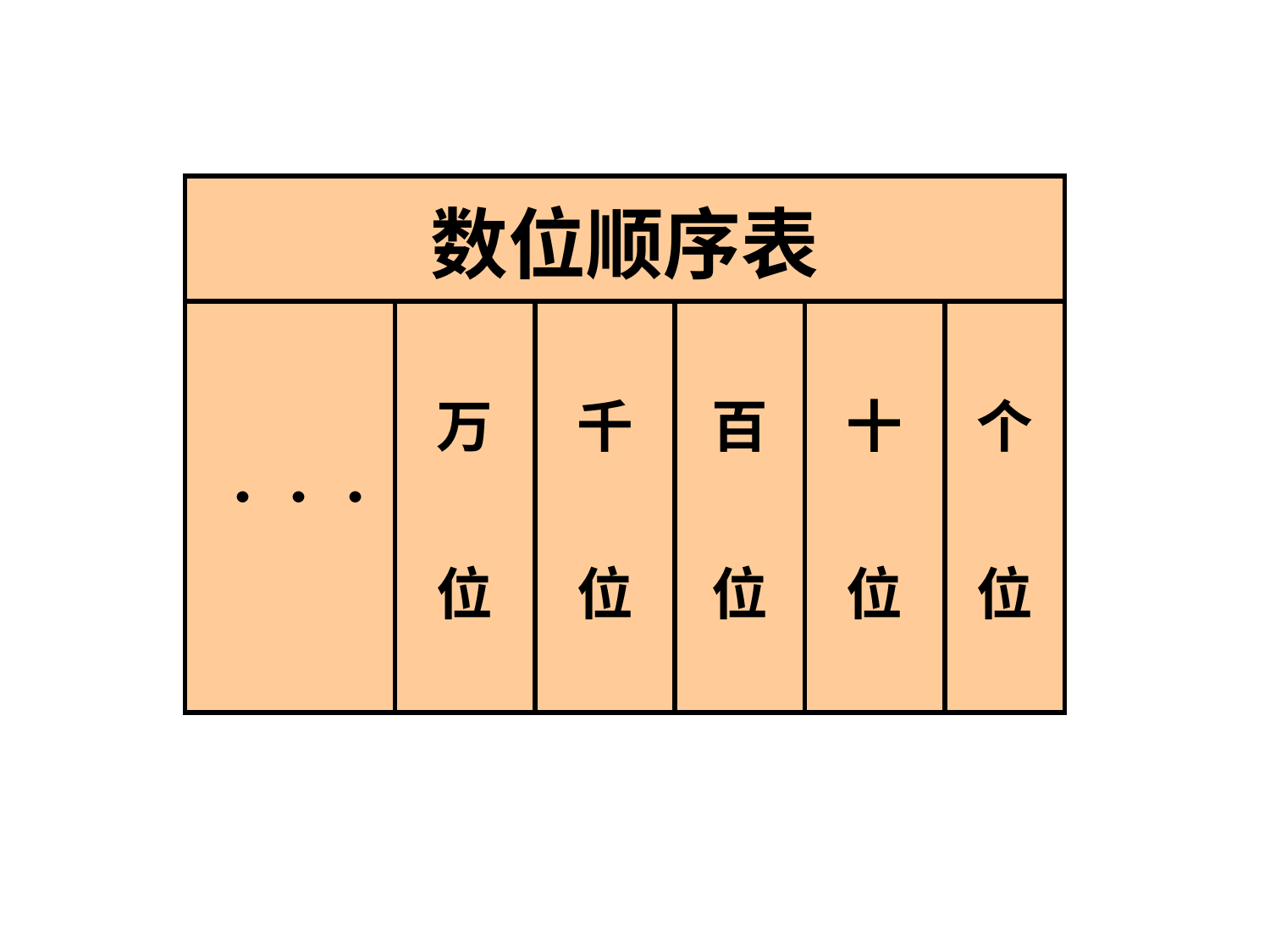

| 数位顺序表 |  |  |  |  |  |
| --- | --- | --- | --- | --- | --- |
| ．．． | 万 位 | 千 位 | 百 位 | 十 位 | 个 位 |